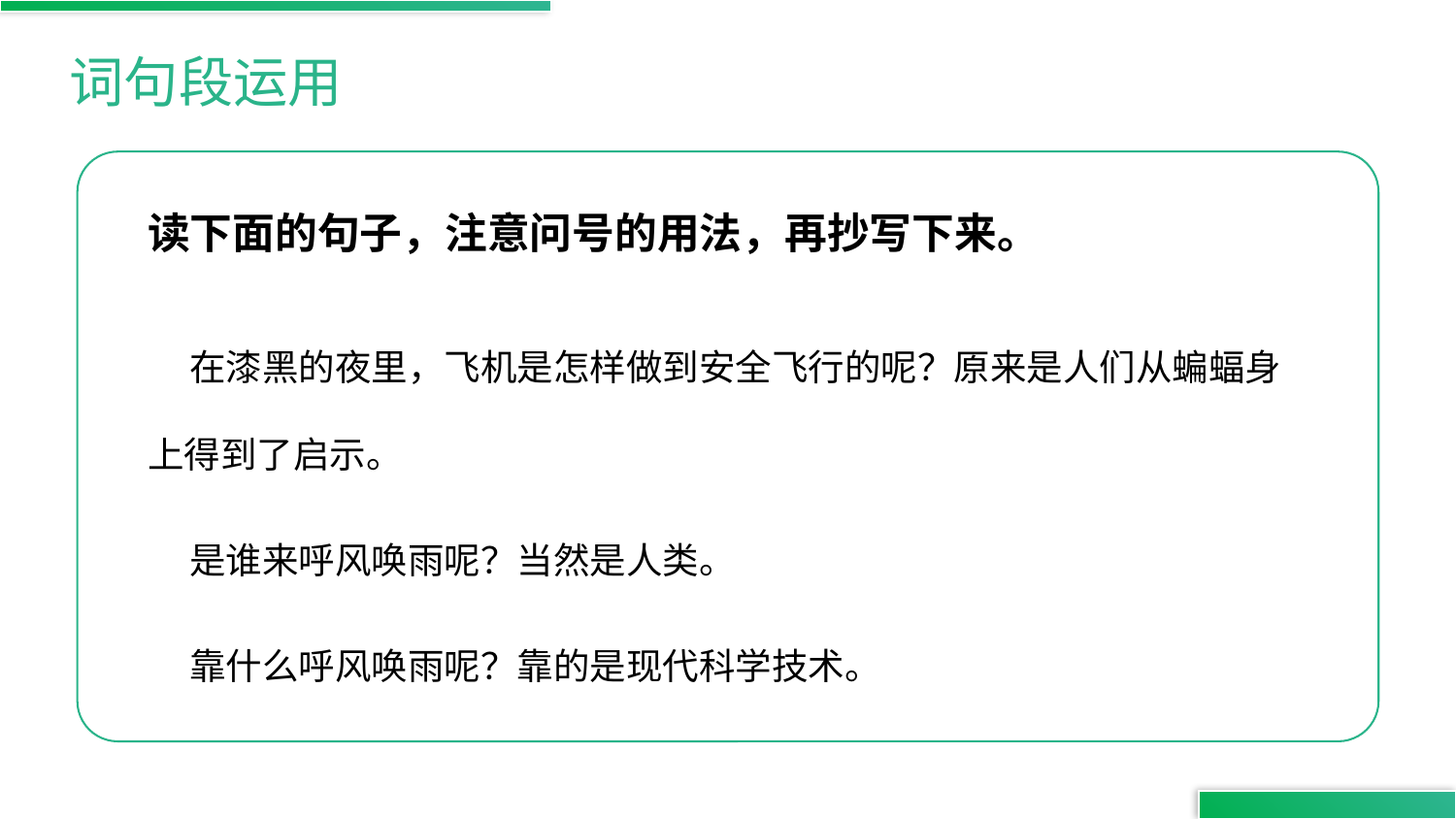

词句段运用
读下面的句子，注意问号的用法，再抄写下来。
    在漆黑的夜里，飞机是怎样做到安全飞行的呢？原来是人们从蝙蝠身上得到了启示。
    是谁来呼风唤雨呢？当然是人类。
    靠什么呼风唤雨呢？靠的是现代科学技术。